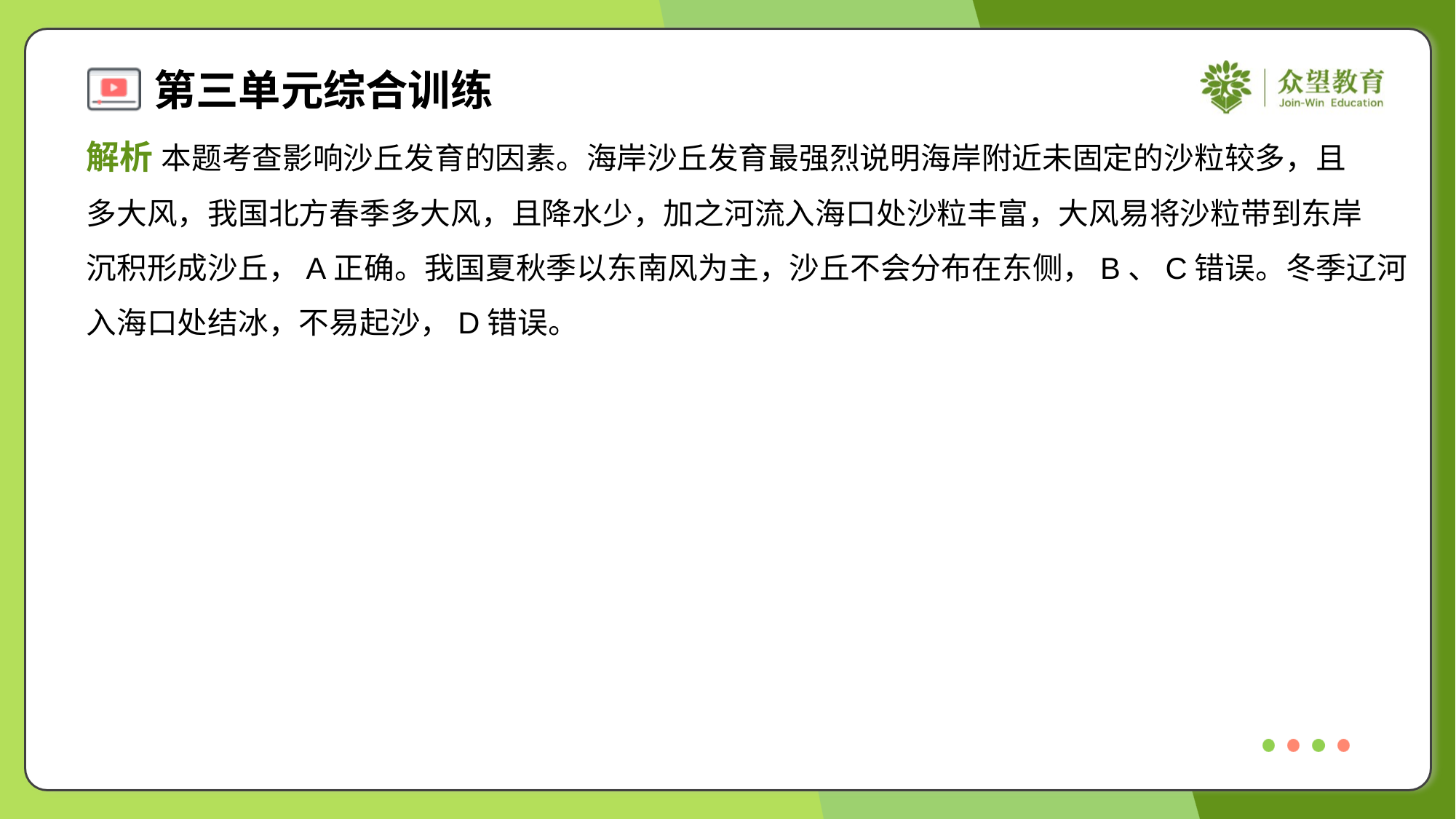

解析 本题考查影响沙丘发育的因素。海岸沙丘发育最强烈说明海岸附近未固定的沙粒较多，且
多大风，我国北方春季多大风，且降水少，加之河流入海口处沙粒丰富，大风易将沙粒带到东岸
沉积形成沙丘，A正确。我国夏秋季以东南风为主，沙丘不会分布在东侧，B、C错误。冬季辽河
入海口处结冰，不易起沙，D错误。